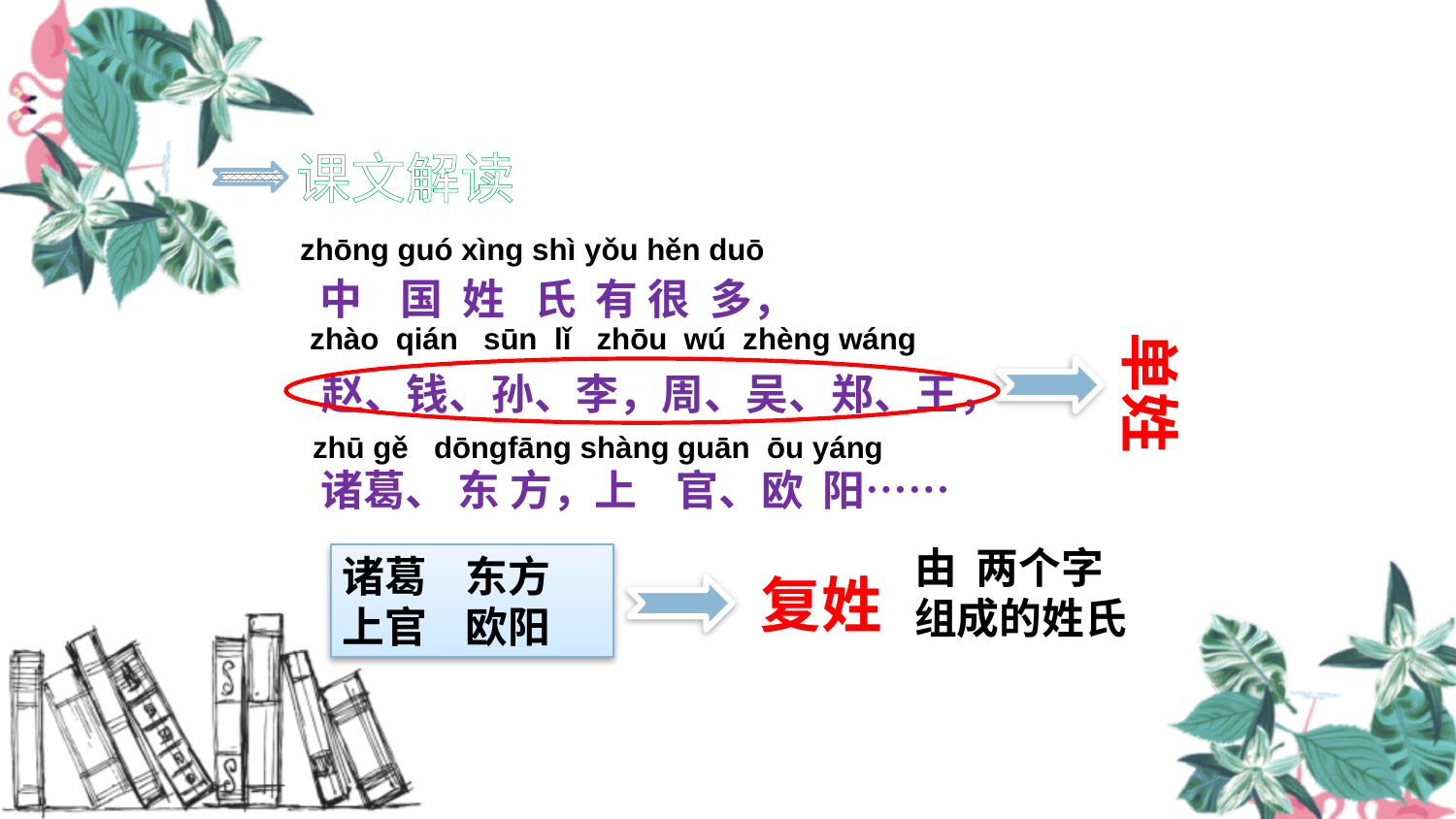

课文解读

zhōng guó xìng shì yǒu hěn duō
中    国  姓   氏  有 很  多，
zhào  qián   sūn  lǐ   zhōu  wú  zhèng wáng
赵、钱、孙、李，周、吴、郑、王，
zhū gě   dōngfāng shàng guān  ōu yáng
诸葛、 东 方，上    官、欧  阳……
单姓

由  两个字
组成的姓氏
诸葛    东方
上官    欧阳
复姓